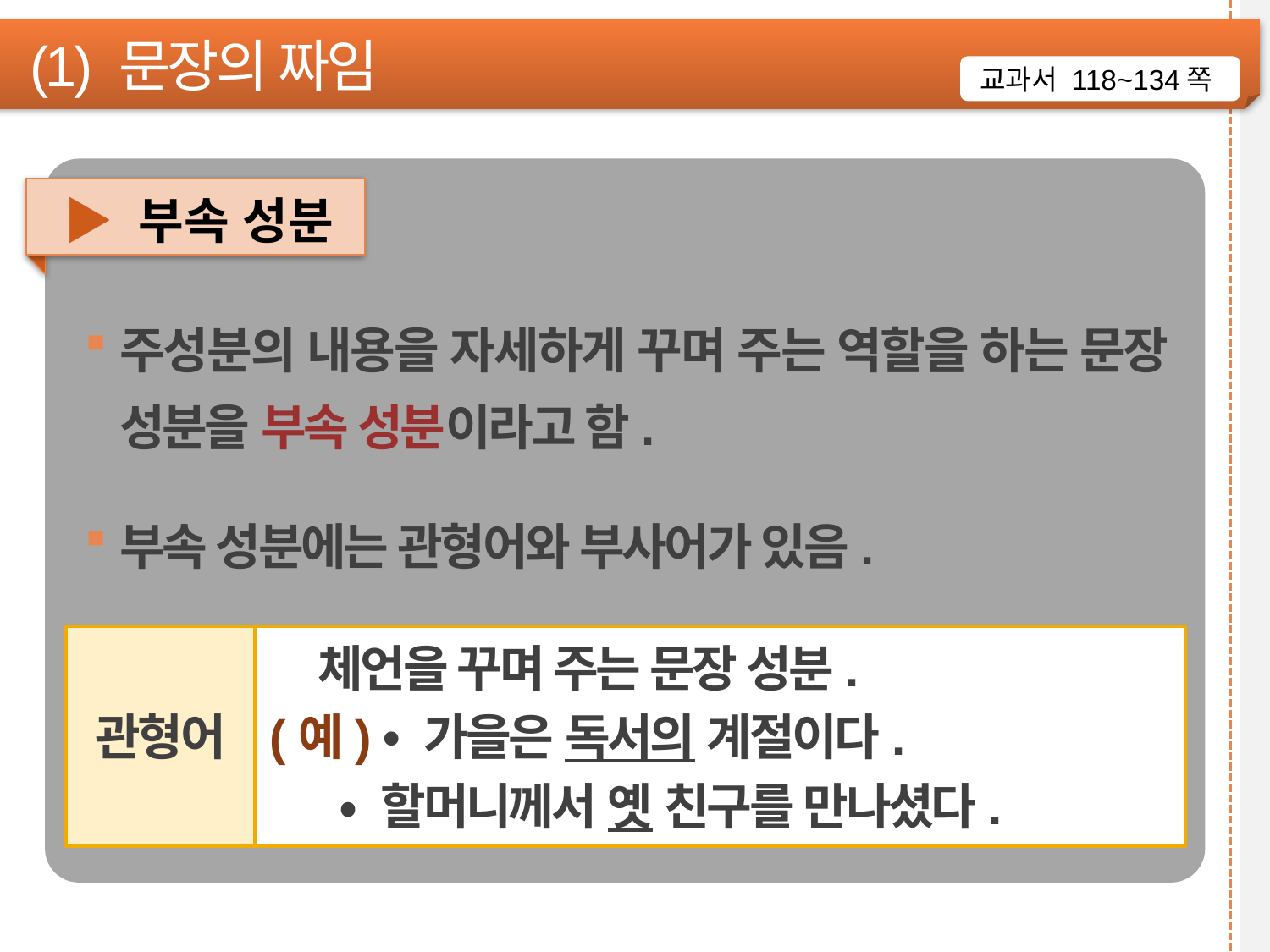

(1) 문장의 짜임
교과서 118~134쪽

▶ 부속 성분

주성분의 내용을 자세하게 꾸며 주는 역할을 하는 문장 성분을 부속 성분이라고 함.

부속 성분에는 관형어와 부사어가 있음.
관형어
   체언을 꾸며 주는 문장 성분.
(예) • 가을은 독서의 계절이다.
      • 할머니께서 옛 친구를 만나셨다.